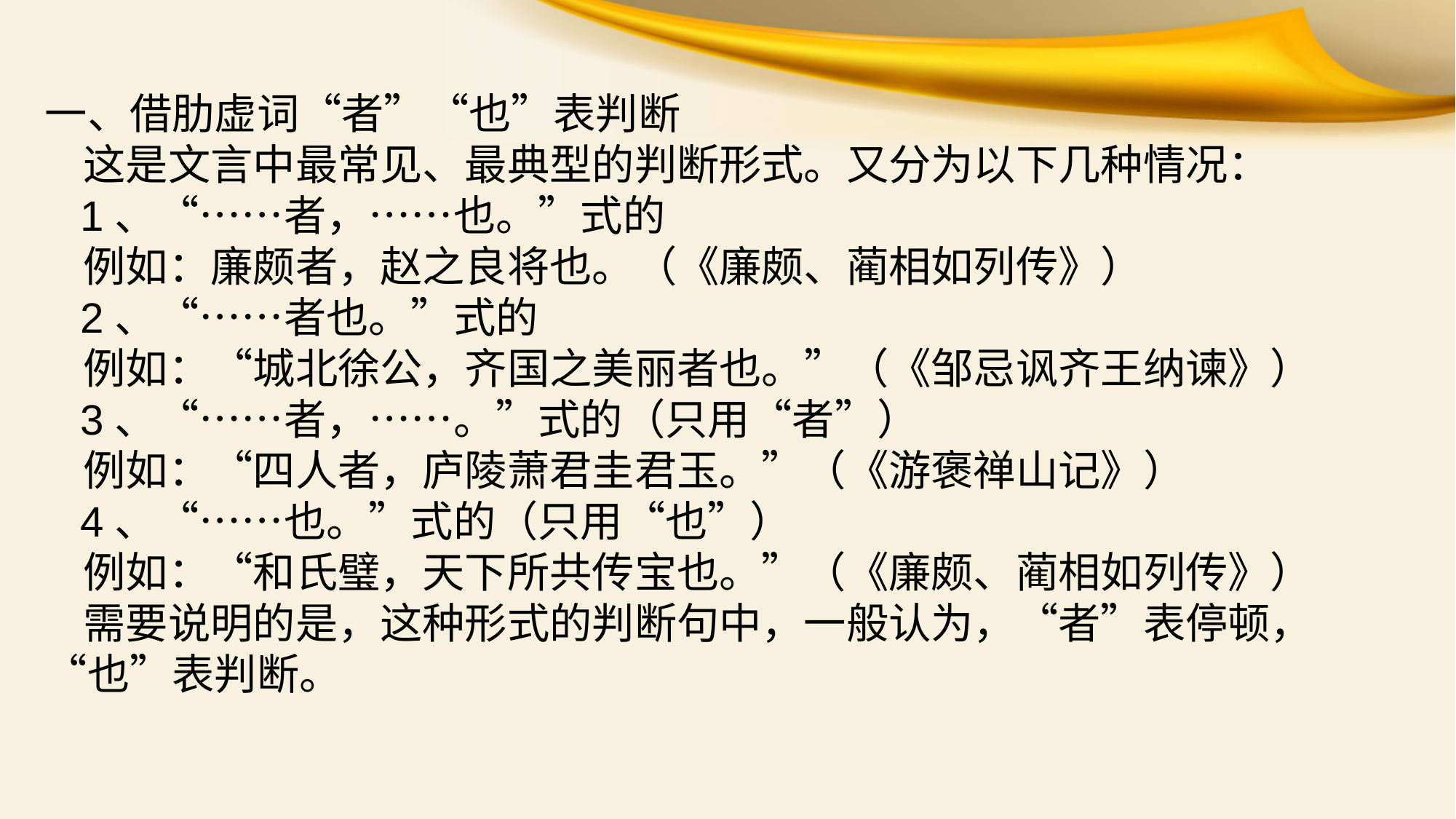

一、借肋虚词“者”“也”表判断
   这是文言中最常见、最典型的判断形式。又分为以下几种情况：
   1、“……者，……也。”式的
   例如：廉颇者，赵之良将也。（《廉颇、蔺相如列传》）
   2、“……者也。”式的
   例如：“城北徐公，齐国之美丽者也。”（《邹忌讽齐王纳谏》）
   3、“……者，……。”式的（只用“者”）
   例如：“四人者，庐陵萧君圭君玉。”（《游褒禅山记》）
   4、“……也。”式的（只用“也”）
   例如：“和氏璧，天下所共传宝也。”（《廉颇、蔺相如列传》）
   需要说明的是，这种形式的判断句中，一般认为，“者”表停顿，“也”表判断。